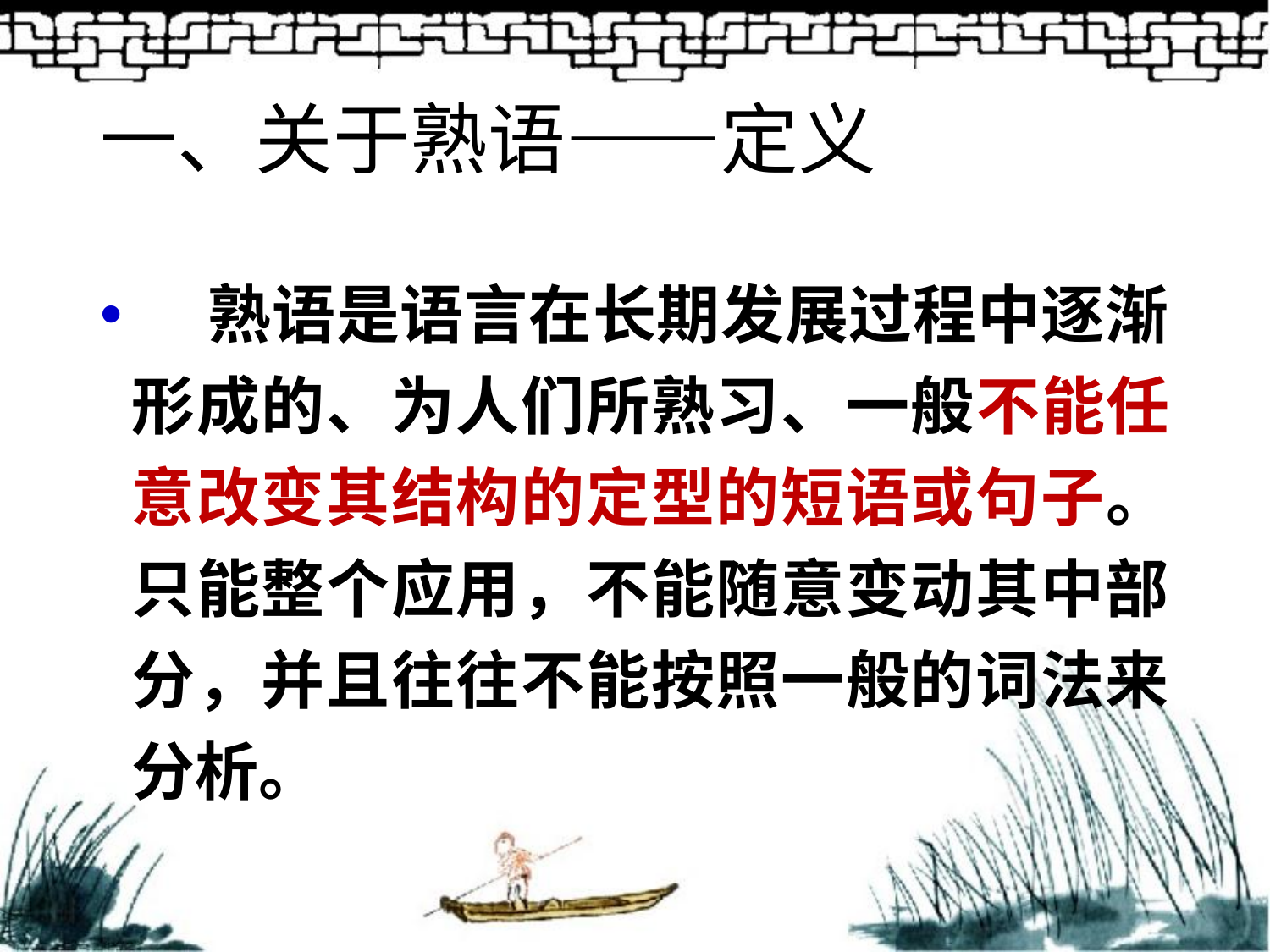

# 一、关于熟语——定义
    熟语是语言在长期发展过程中逐渐形成的、为人们所熟习、一般不能任意改变其结构的定型的短语或句子。只能整个应用，不能随意变动其中部分，并且往往不能按照一般的词法来分析。